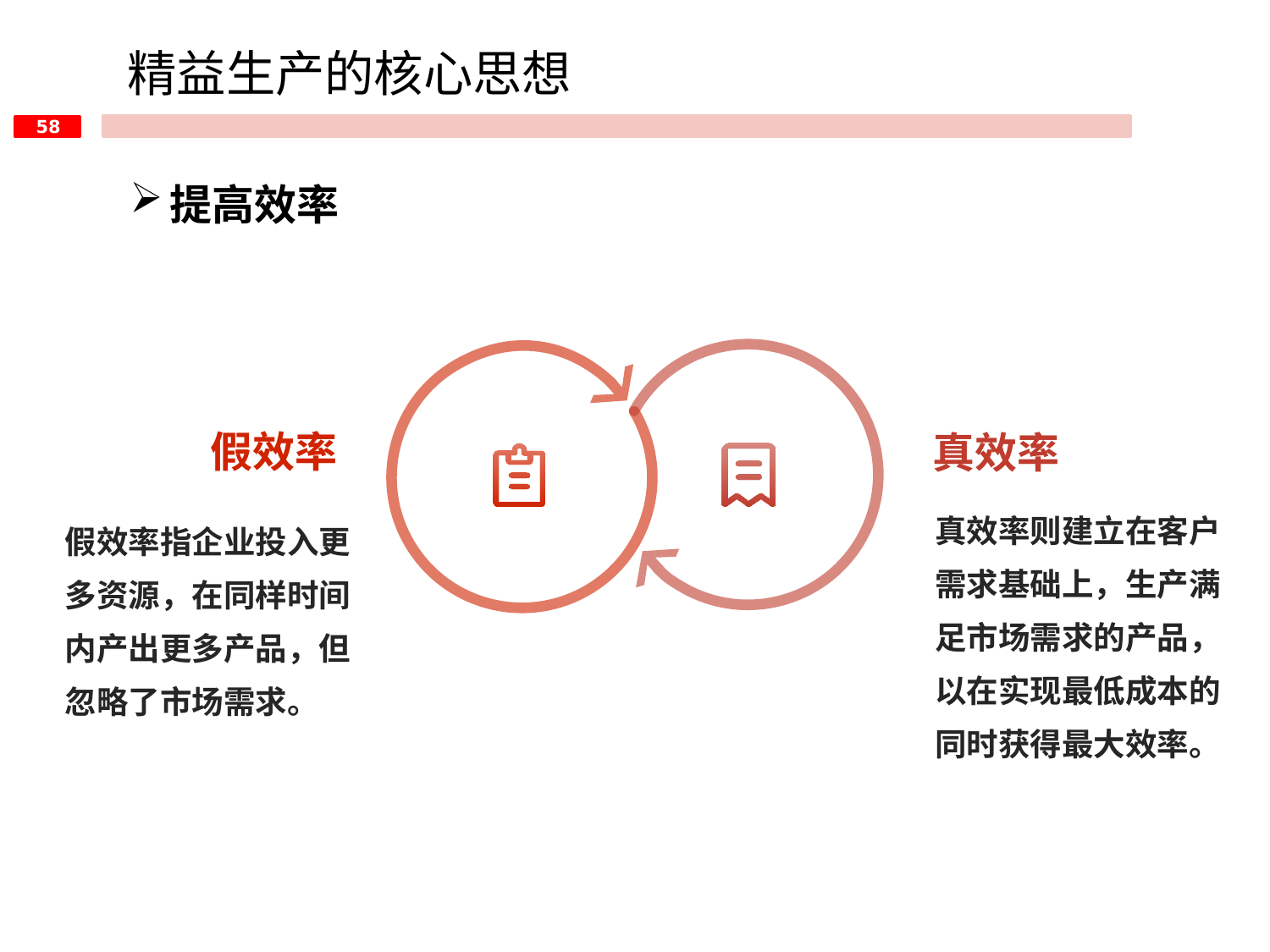

精益生产的核心思想
58
提高效率

假效率

真效率
真效率则建立在客户需求基础上，生产满足市场需求的产品，以在实现最低成本的同时获得最大效率。
假效率指企业投入更多资源，在同样时间内产出更多产品，但忽略了市场需求。